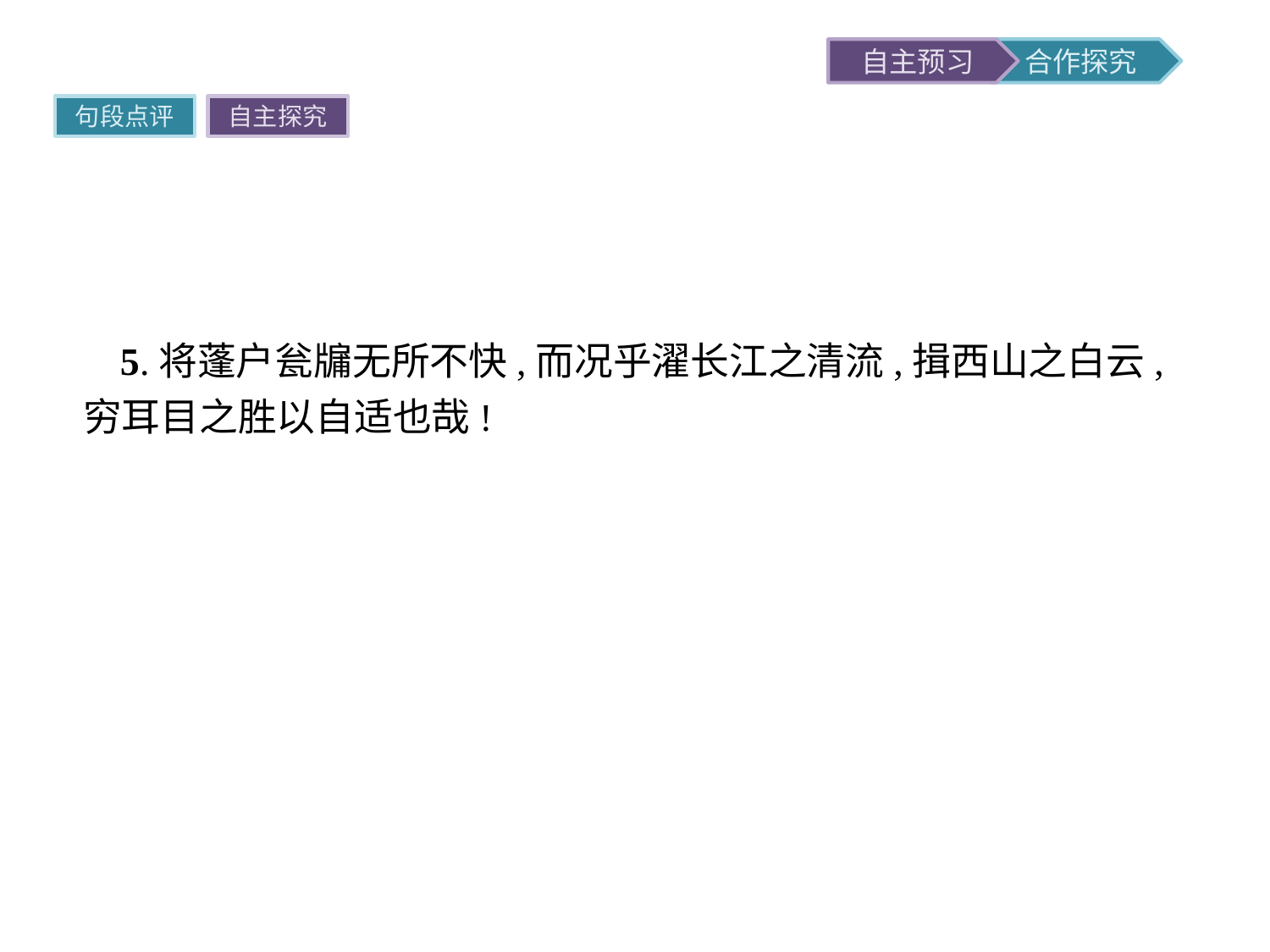

句段点评
自主探究
5.将蓬户瓮牖无所不快,而况乎濯长江之清流,揖西山之白云,穷耳目之胜以自适也哉!
翻译用蓬草编的门、用破瓮做的窗(他生活其中)也没有什么不快乐,更何况在长江的清流中洗濯,览观西山的白云,让耳目尽情感受美好的景色以求得舒心快意呢!
点评只要坦然自得,不以物伤性,则无所不快。